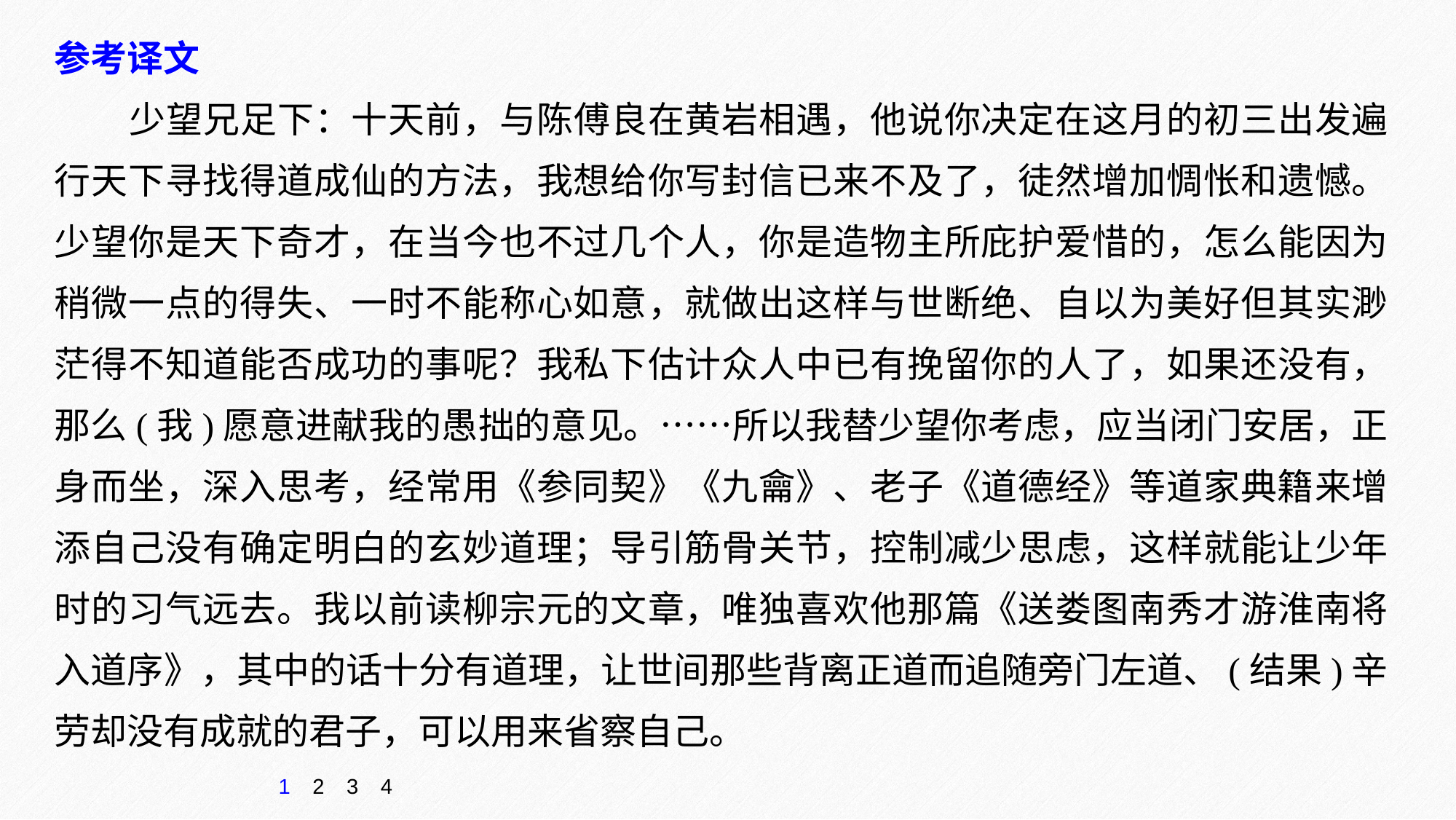

参考译文
少望兄足下：十天前，与陈傅良在黄岩相遇，他说你决定在这月的初三出发遍行天下寻找得道成仙的方法，我想给你写封信已来不及了，徒然增加惆怅和遗憾。少望你是天下奇才，在当今也不过几个人，你是造物主所庇护爱惜的，怎么能因为稍微一点的得失、一时不能称心如意，就做出这样与世断绝、自以为美好但其实渺茫得不知道能否成功的事呢？我私下估计众人中已有挽留你的人了，如果还没有，那么(我)愿意进献我的愚拙的意见。……所以我替少望你考虑，应当闭门安居，正身而坐，深入思考，经常用《参同契》《九龠》、老子《道德经》等道家典籍来增添自己没有确定明白的玄妙道理；导引筋骨关节，控制减少思虑，这样就能让少年时的习气远去。我以前读柳宗元的文章，唯独喜欢他那篇《送娄图南秀才游淮南将入道序》，其中的话十分有道理，让世间那些背离正道而追随旁门左道、(结果)辛劳却没有成就的君子，可以用来省察自己。
1
2
3
4